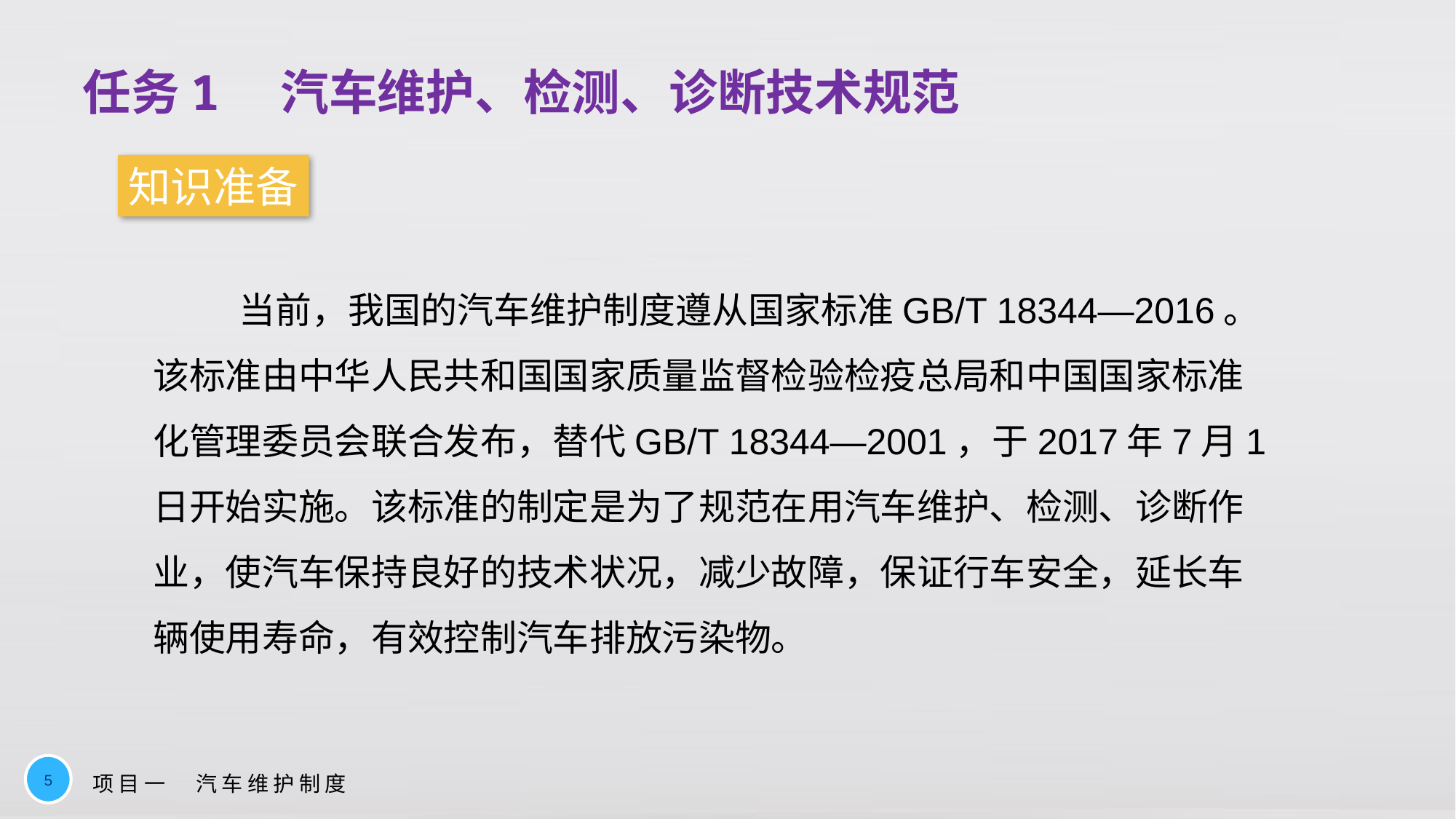

任务1　汽车维护、检测、诊断技术规范
知识准备
当前，我国的汽车维护制度遵从国家标准GB/T 18344—2016。该标准由中华人民共和国国家质量监督检验检疫总局和中国国家标准化管理委员会联合发布，替代GB/T 18344—2001，于2017年7月1日开始实施。该标准的制定是为了规范在用汽车维护、检测、诊断作业，使汽车保持良好的技术状况，减少故障，保证行车安全，延长车辆使用寿命，有效控制汽车排放污染物。
5